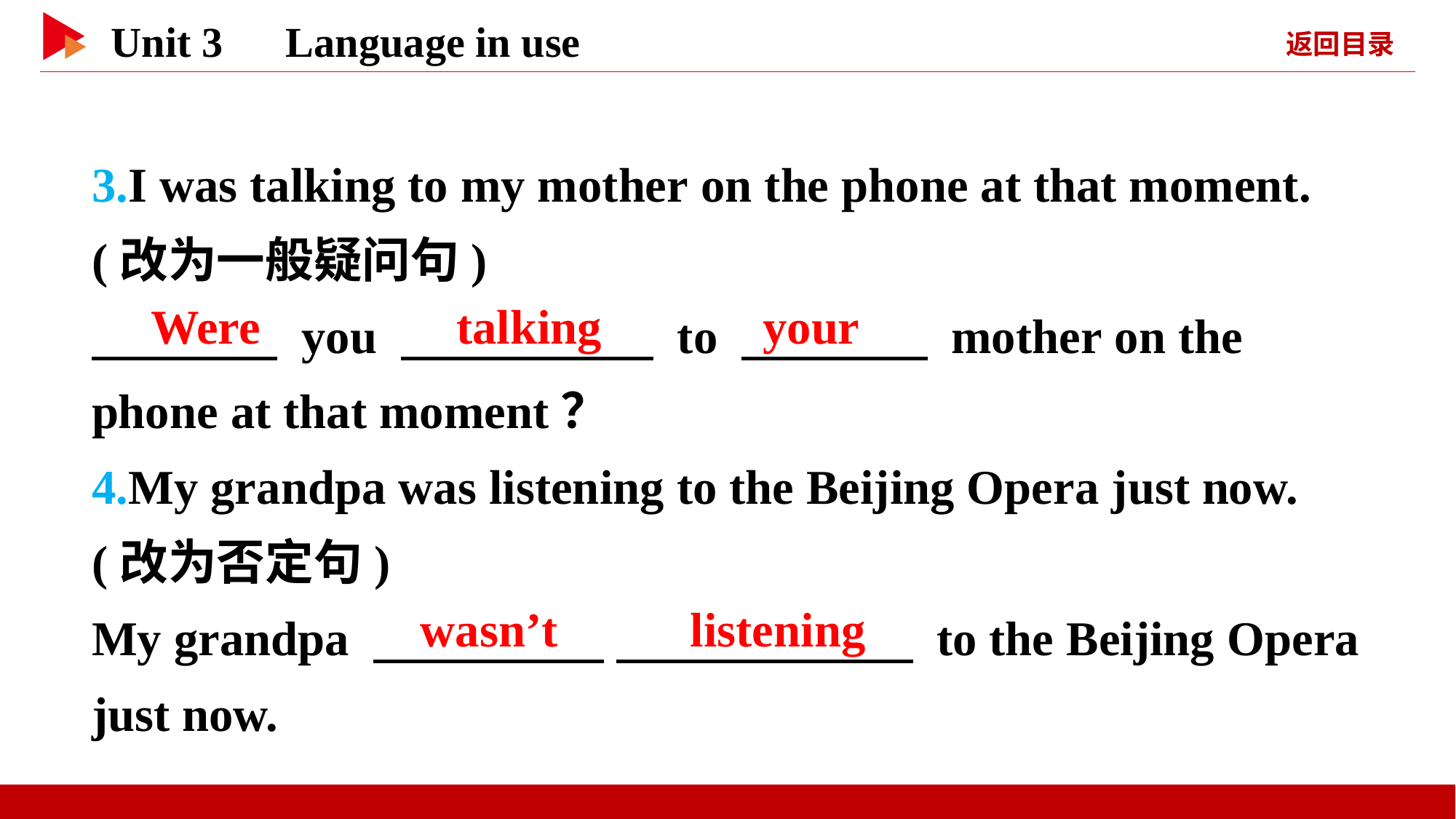

3.I was talking to my mother on the phone at that moment. (改为一般疑问句)
　        　 you 　              　 to 　        　 mother on the phone at that moment？
4.My grandpa was listening to the Beijing Opera just now. (改为否定句)
My grandpa 　            　 　                  　 to the Beijing Opera just now.
　Were
　talking
　your
　wasn’t　 　listening